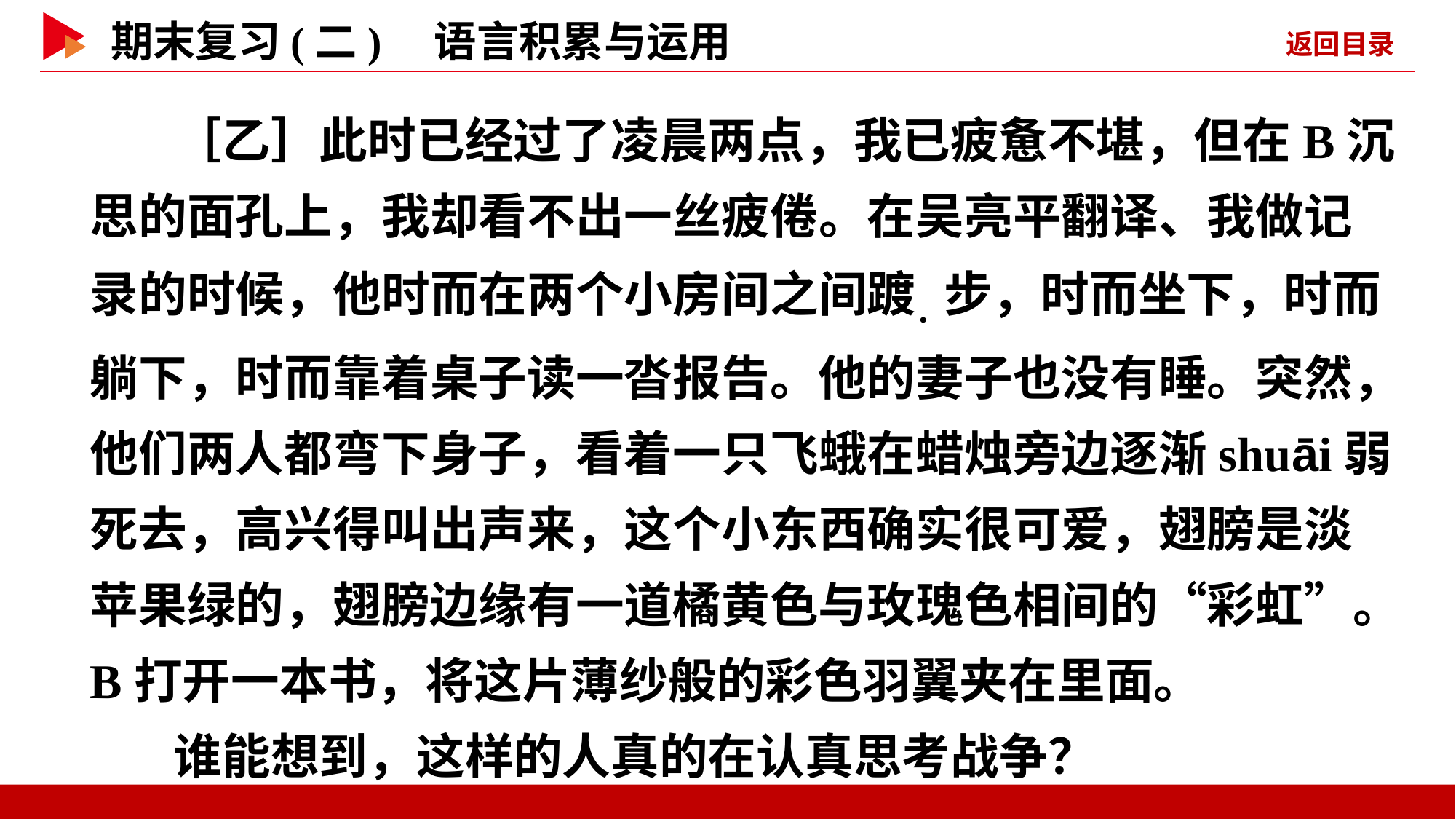

［乙］此时已经过了凌晨两点，我已疲惫不堪，但在B沉思的面孔上，我却看不出一丝疲倦。在吴亮平翻译、我做记录的时候，他时而在两个小房间之间踱．步，时而坐下，时而躺下，时而靠着桌子读一沓报告。他的妻子也没有睡。突然，他们两人都弯下身子，看着一只飞蛾在蜡烛旁边逐渐shuāi弱死去，高兴得叫出声来，这个小东西确实很可爱，翅膀是淡苹果绿的，翅膀边缘有一道橘黄色与玫瑰色相间的“彩虹”。B打开一本书，将这片薄纱般的彩色羽翼夹在里面。
谁能想到，这样的人真的在认真思考战争？